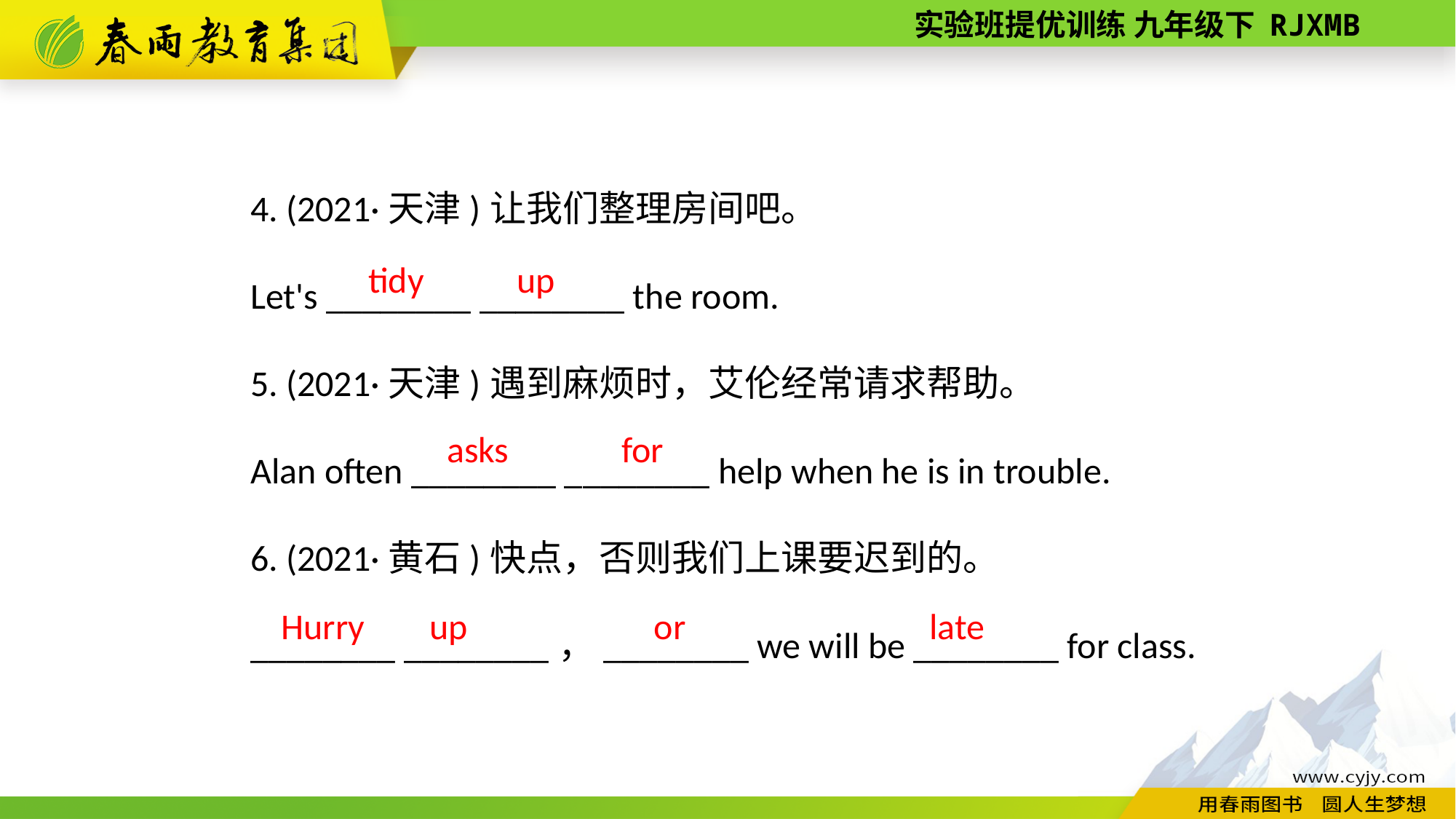

4. (2021·天津)让我们整理房间吧。
Let's ________ ________ the room.
5. (2021·天津)遇到麻烦时，艾伦经常请求帮助。
Alan often ________ ________ help when he is in trouble.
6. (2021·黄石)快点，否则我们上课要迟到的。
________ ________，________ we will be ________ for class.
up
tidy
asks
for
Hurry
up
or
late